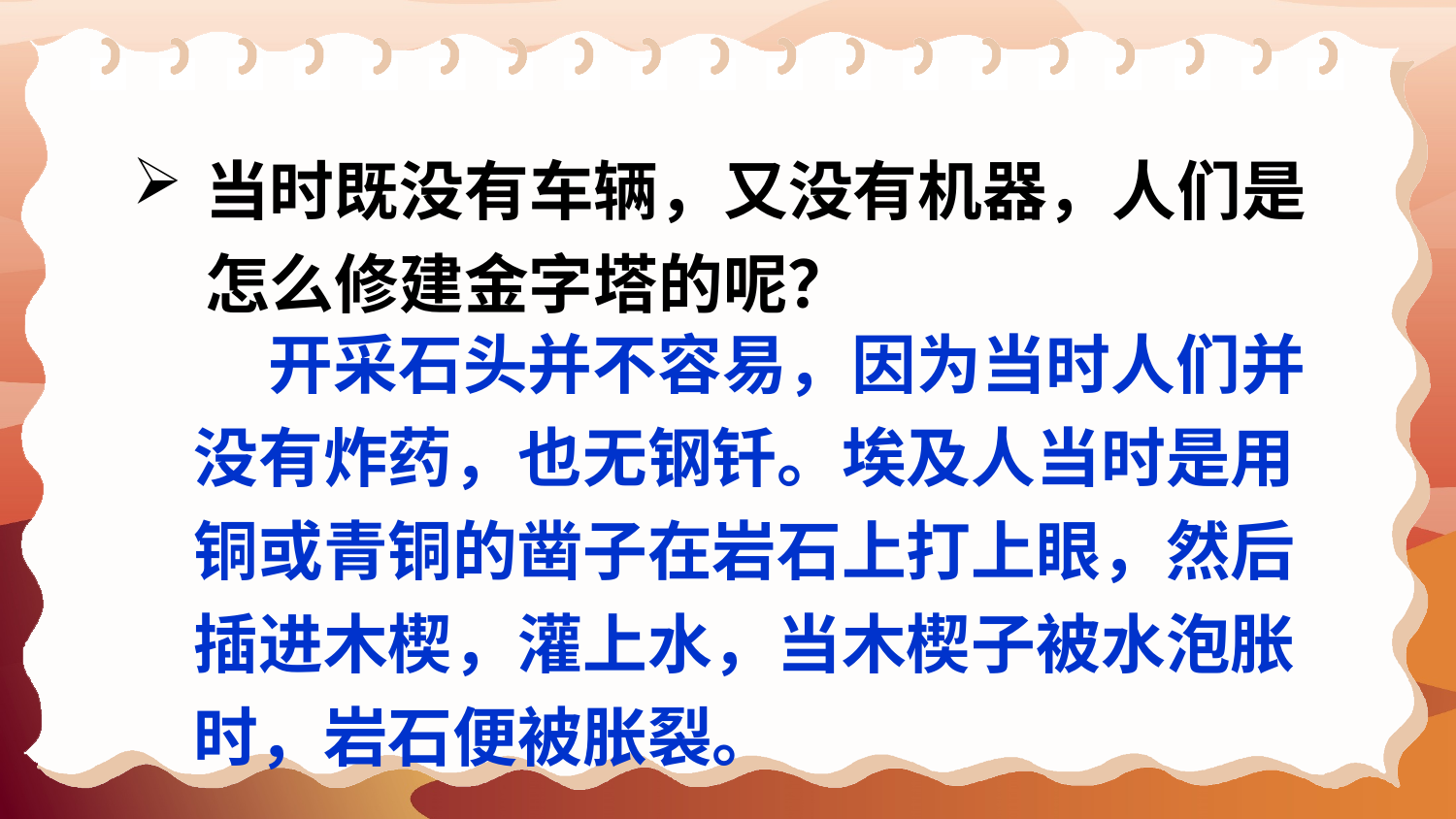

当时既没有车辆，又没有机器，人们是怎么修建金字塔的呢？
    开采石头并不容易，因为当时人们并没有炸药，也无钢钎。埃及人当时是用铜或青铜的凿子在岩石上打上眼，然后插进木楔，灌上水，当木楔子被水泡胀时，岩石便被胀裂。